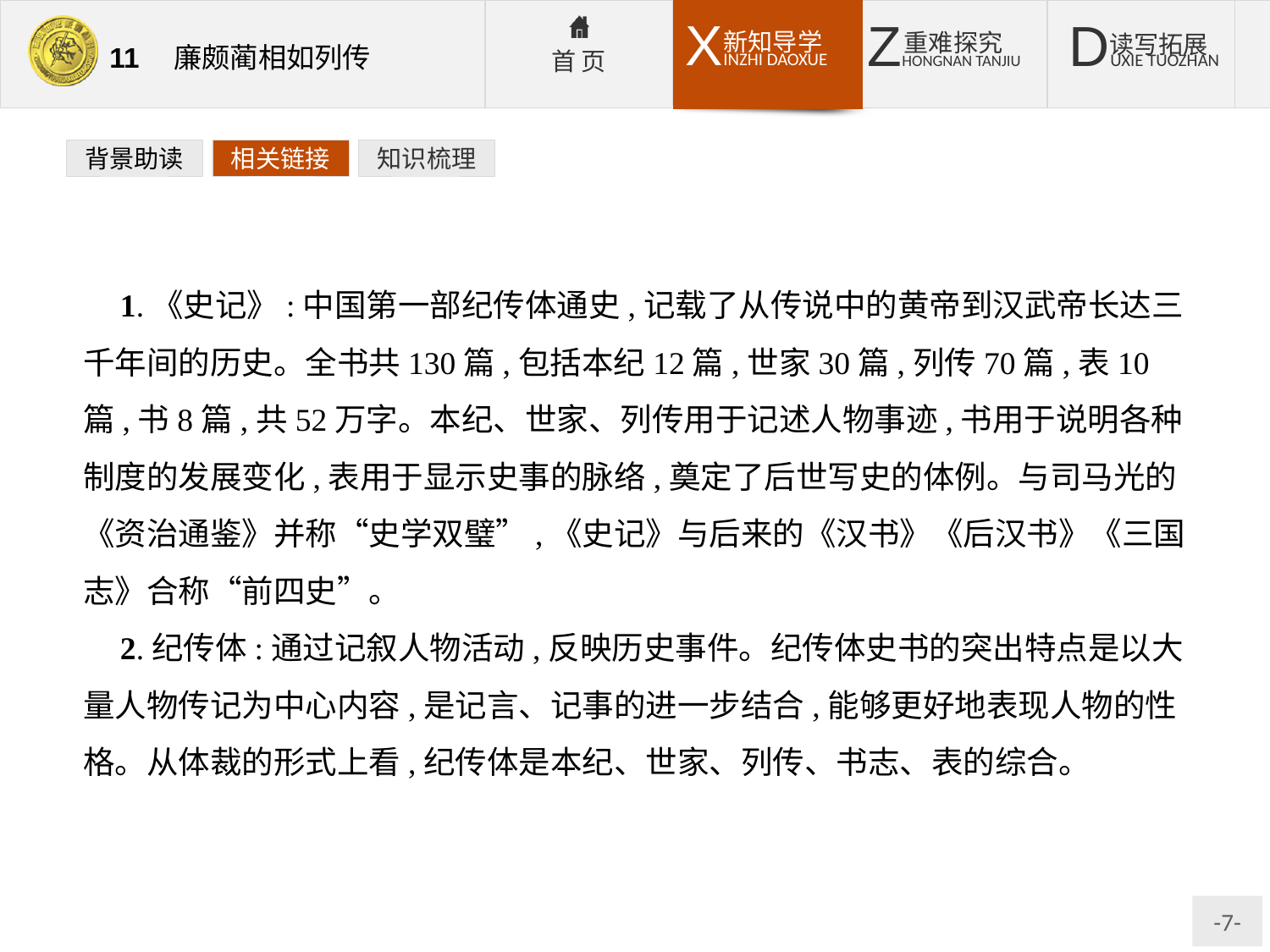

背景助读
相关链接
知识梳理
1.《史记》:中国第一部纪传体通史,记载了从传说中的黄帝到汉武帝长达三千年间的历史。全书共130篇,包括本纪12篇,世家30篇,列传70篇,表10篇,书8篇,共52万字。本纪、世家、列传用于记述人物事迹,书用于说明各种制度的发展变化,表用于显示史事的脉络,奠定了后世写史的体例。与司马光的《资治通鉴》并称“史学双璧”,《史记》与后来的《汉书》《后汉书》《三国志》合称“前四史”。
2.纪传体:通过记叙人物活动,反映历史事件。纪传体史书的突出特点是以大量人物传记为中心内容,是记言、记事的进一步结合,能够更好地表现人物的性格。从体裁的形式上看,纪传体是本纪、世家、列传、书志、表的综合。